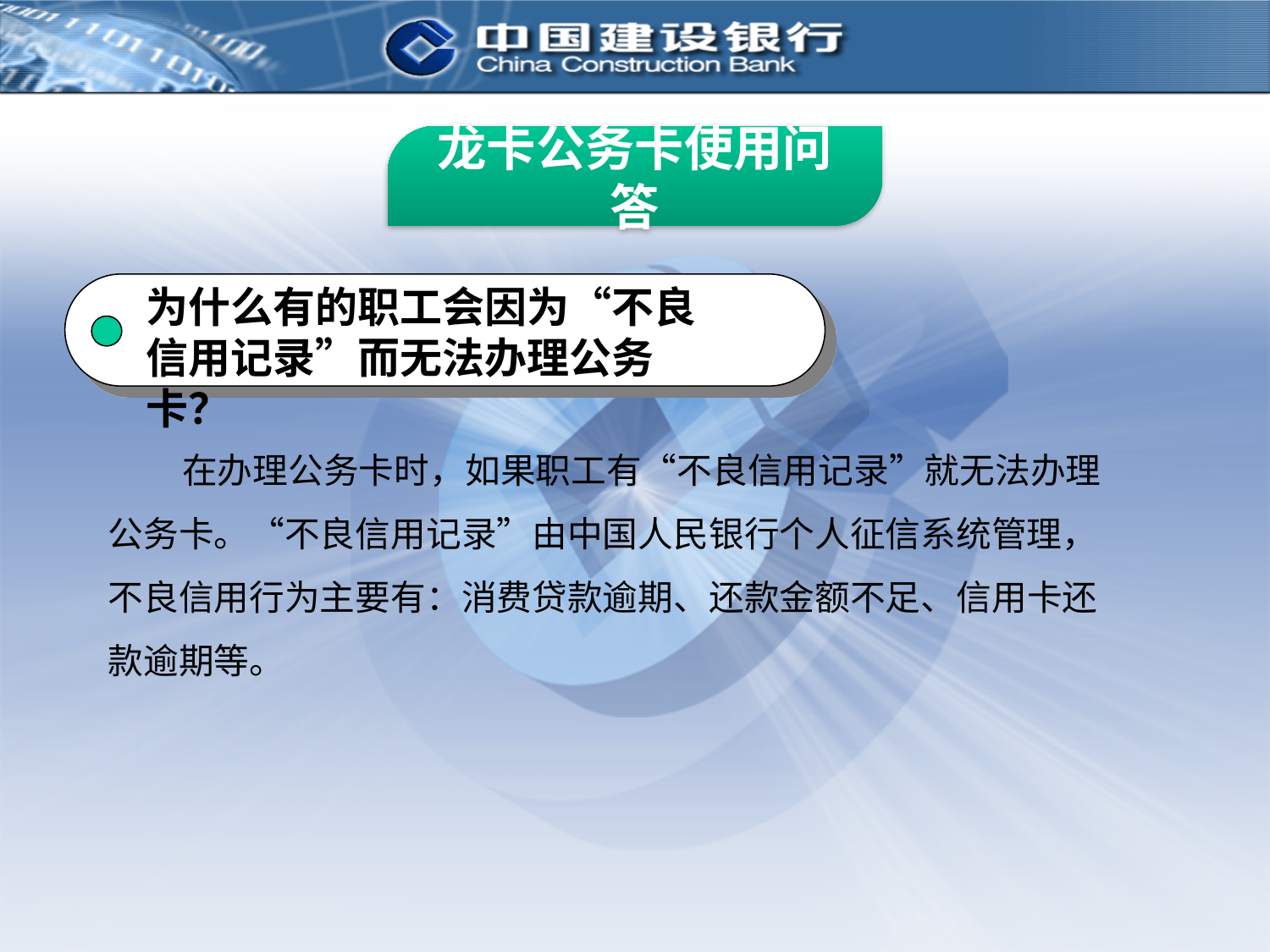

龙卡公务卡使用问答
为什么有的职工会因为“不良信用记录”而无法办理公务卡？

在办理公务卡时，如果职工有“不良信用记录”就无法办理公务卡。“不良信用记录”由中国人民银行个人征信系统管理，不良信用行为主要有：消费贷款逾期、还款金额不足、信用卡还款逾期等。